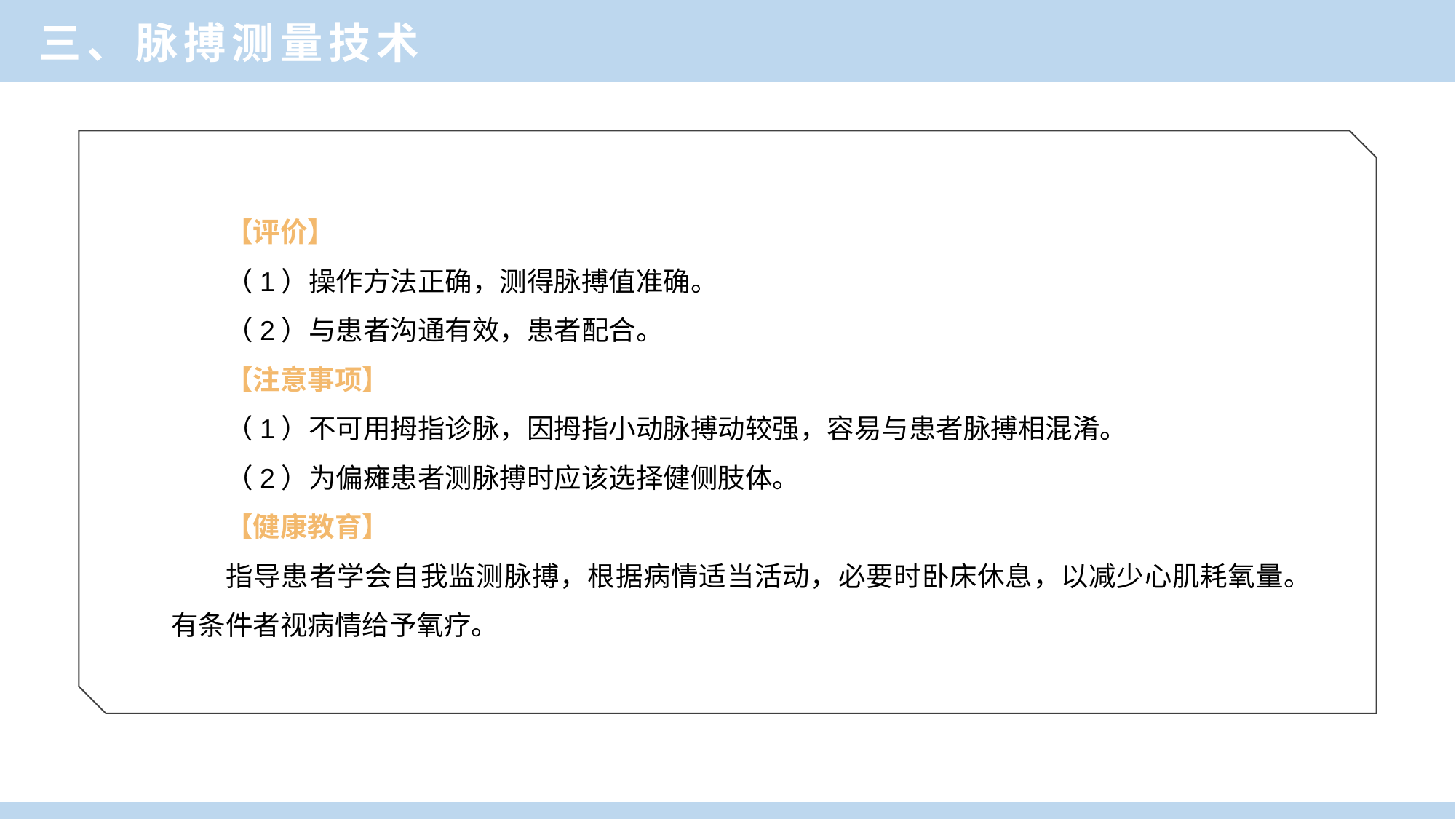

三、脉搏测量技术

【评价】
（1）操作方法正确，测得脉搏值准确。
（2）与患者沟通有效，患者配合。
【注意事项】
（1）不可用拇指诊脉，因拇指小动脉搏动较强，容易与患者脉搏相混淆。
（2）为偏瘫患者测脉搏时应该选择健侧肢体。
【健康教育】
指导患者学会自我监测脉搏，根据病情适当活动，必要时卧床休息，以减少心肌耗氧量。有条件者视病情给予氧疗。